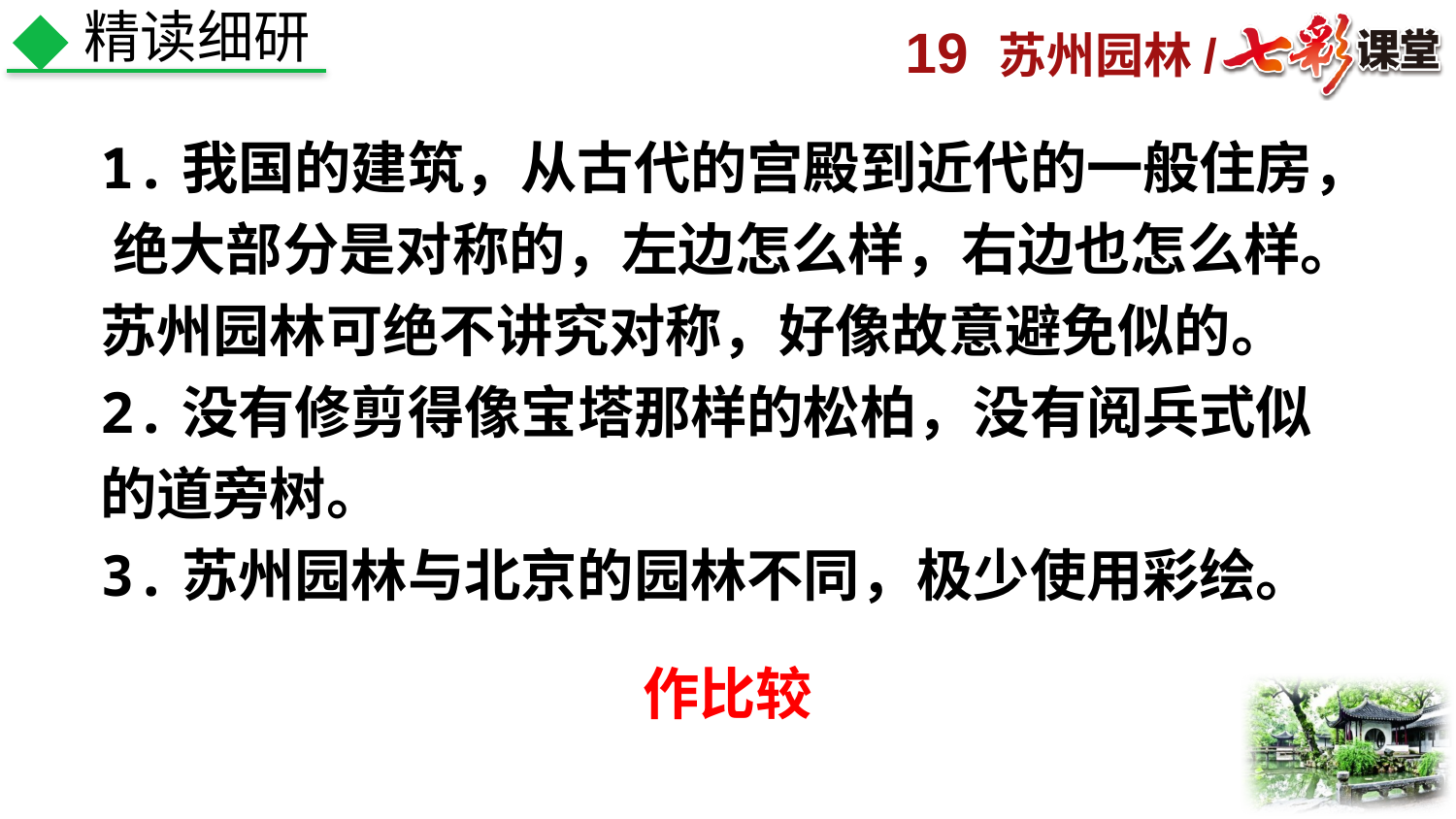

精读细研

1.我国的建筑，从古代的宫殿到近代的一般住房， 绝大部分是对称的，左边怎么样，右边也怎么样。苏州园林可绝不讲究对称，好像故意避免似的。
2.没有修剪得像宝塔那样的松柏，没有阅兵式似的道旁树。
3.苏州园林与北京的园林不同，极少使用彩绘。
作比较